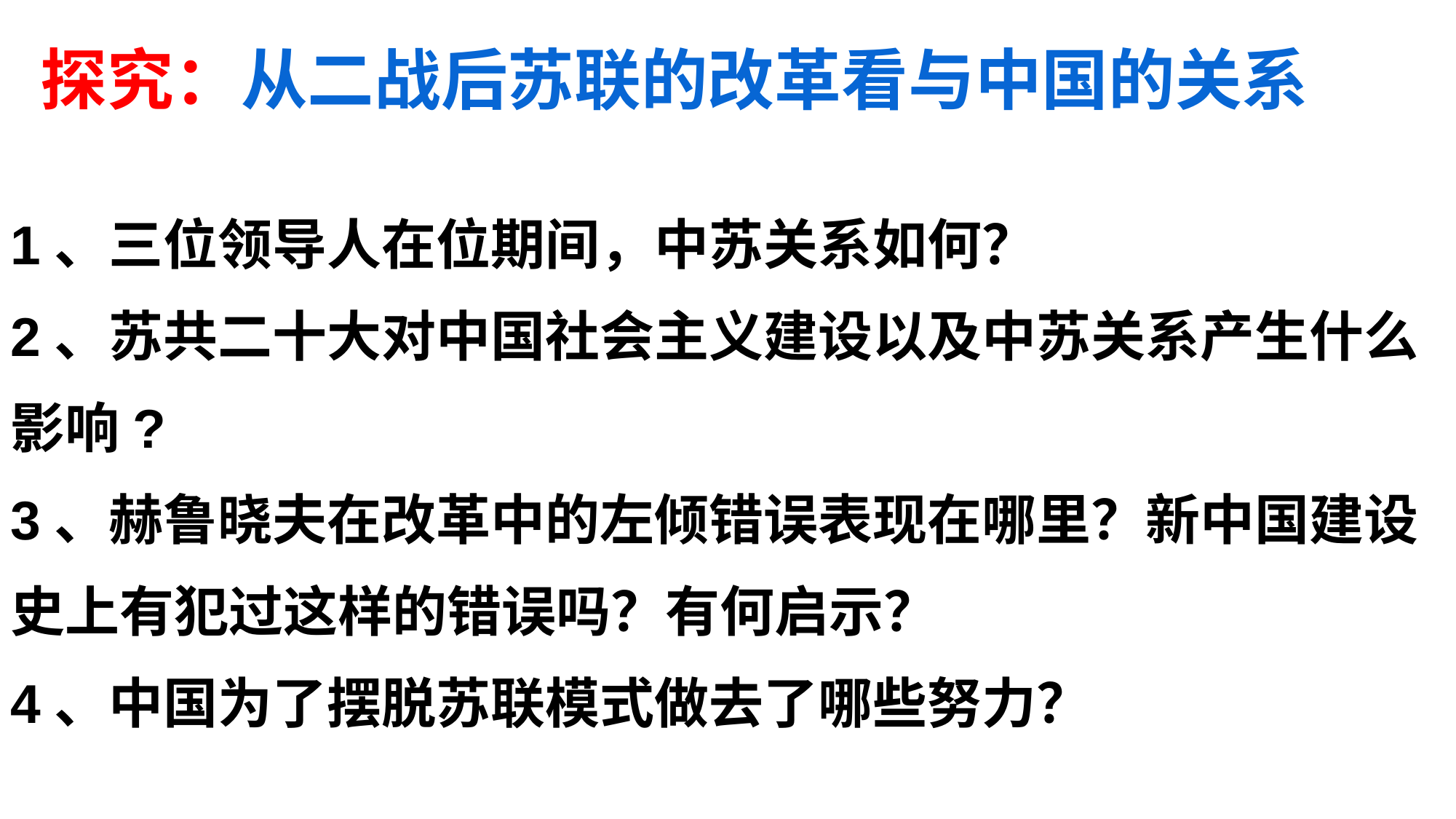

探究：从二战后苏联的改革看与中国的关系
1、三位领导人在位期间，中苏关系如何？
2、苏共二十大对中国社会主义建设以及中苏关系产生什么影响?
3、赫鲁晓夫在改革中的左倾错误表现在哪里？新中国建设史上有犯过这样的错误吗？有何启示？
4、中国为了摆脱苏联模式做去了哪些努力？